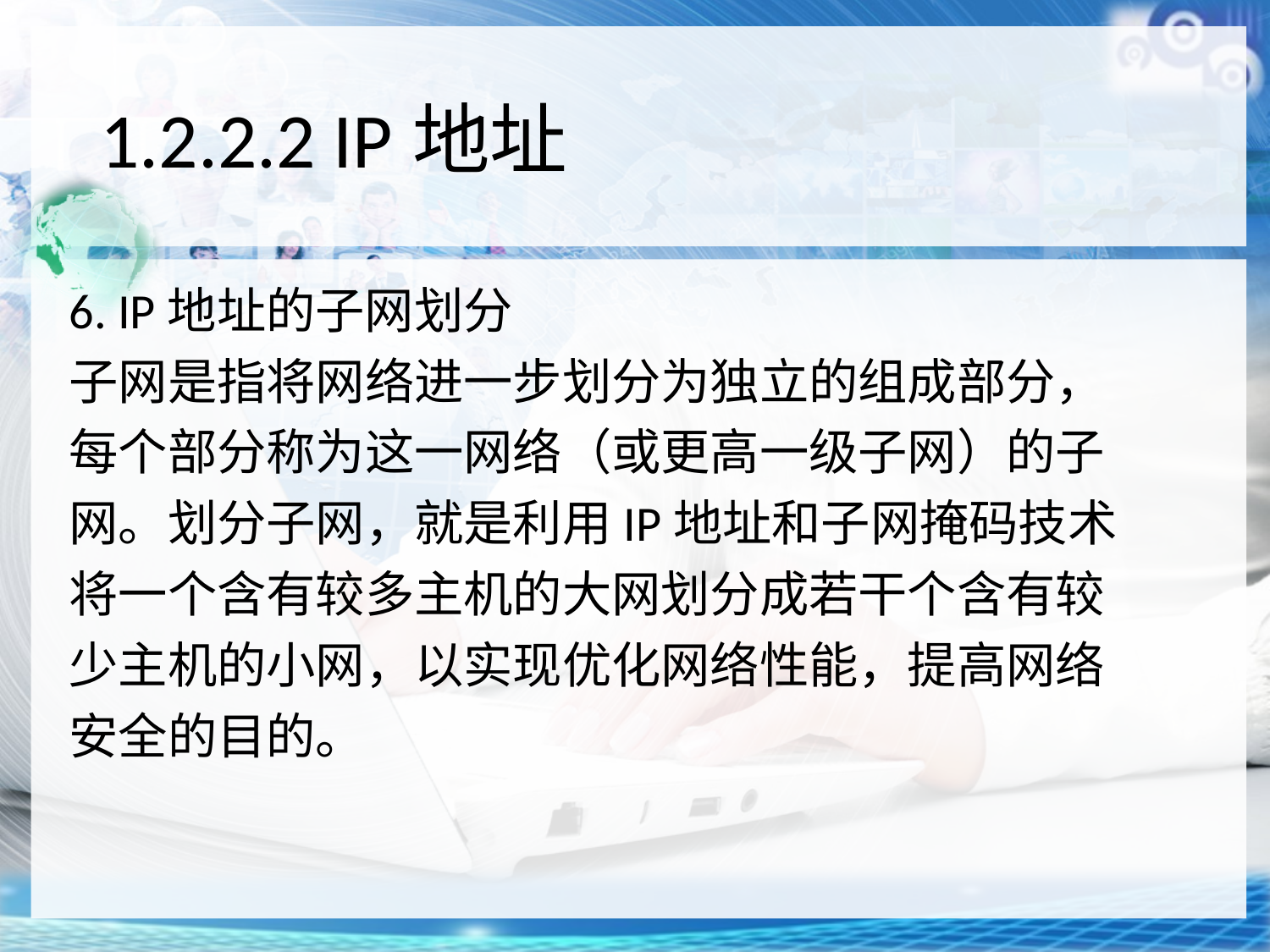

# 1.2.2.2 IP地址
6. IP地址的子网划分
子网是指将网络进一步划分为独立的组成部分，
每个部分称为这一网络（或更高一级子网）的子
网。划分子网，就是利用IP地址和子网掩码技术
将一个含有较多主机的大网划分成若干个含有较
少主机的小网，以实现优化网络性能，提高网络
安全的目的。